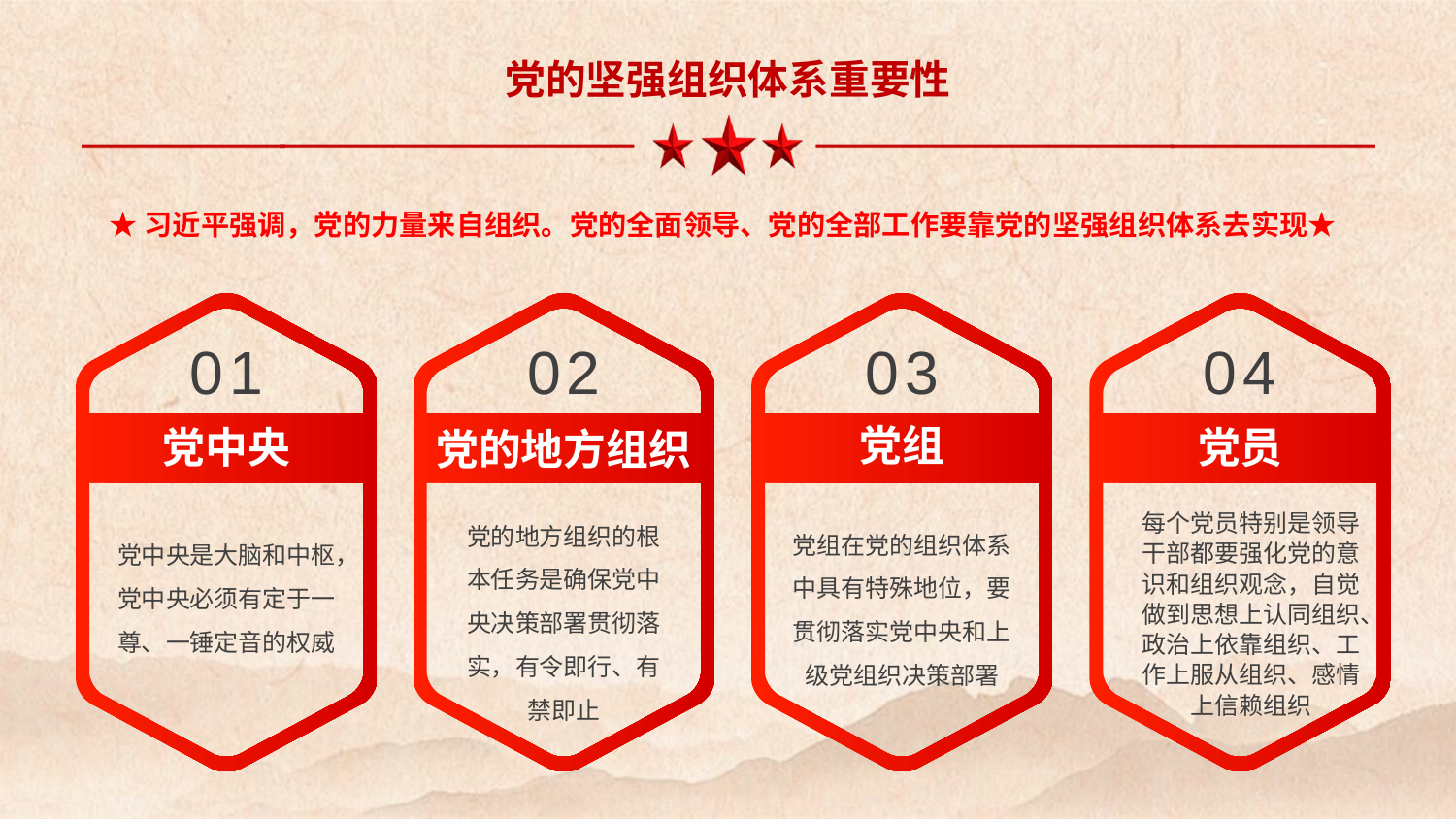

党的坚强组织体系重要性
★习近平强调，党的力量来自组织。党的全面领导、党的全部工作要靠党的坚强组织体系去实现★

01
党中央
党中央是大脑和中枢，党中央必须有定于一尊、一锤定音的权威

02
党的地方组织
党的地方组织的根本任务是确保党中央决策部署贯彻落实，有令即行、有禁即止

03
党组
党组在党的组织体系中具有特殊地位，要贯彻落实党中央和上级党组织决策部署

04
党员
每个党员特别是领导干部都要强化党的意识和组织观念，自觉做到思想上认同组织、政治上依靠组织、工作上服从组织、感情上信赖组织